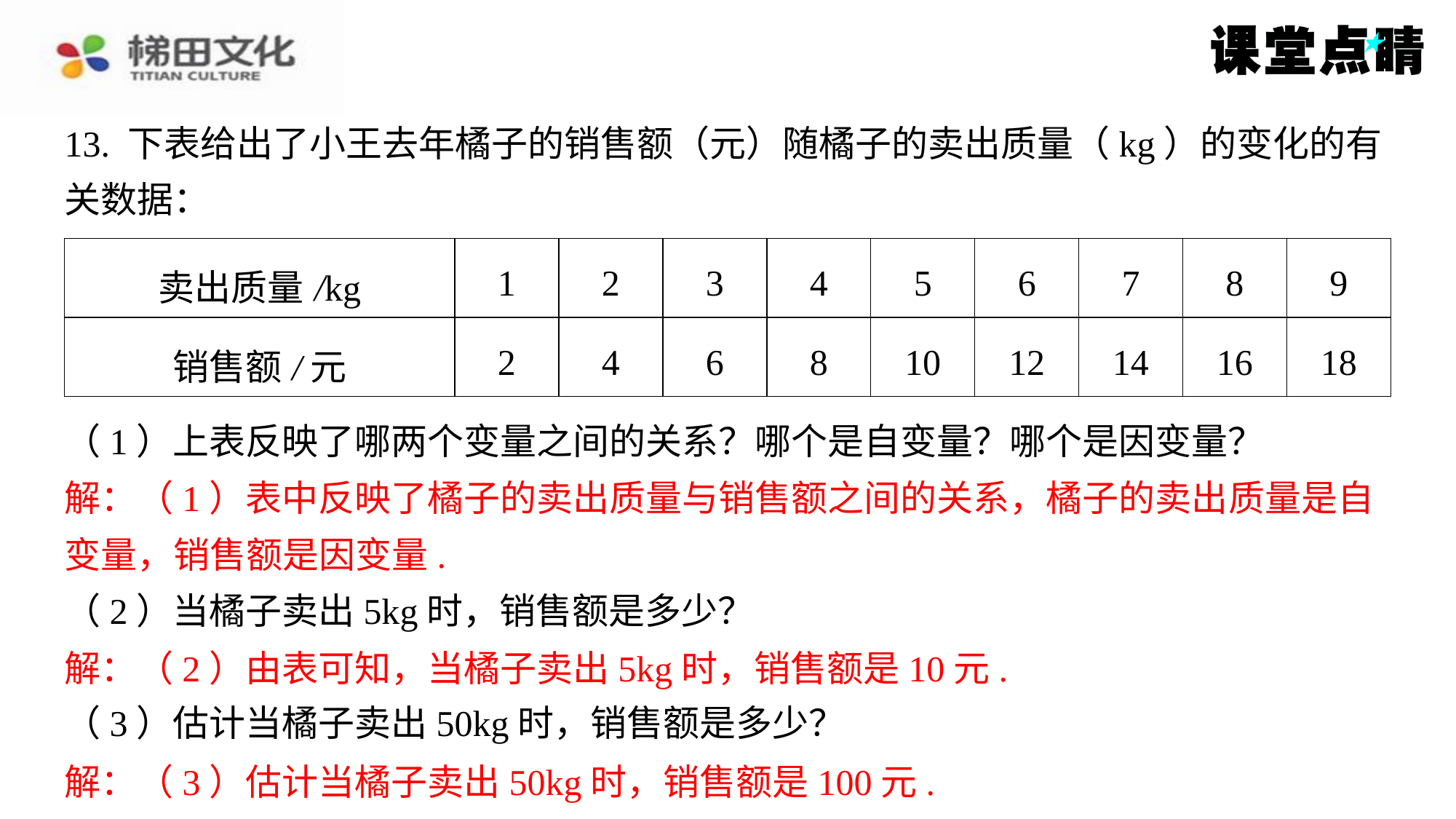

13. 下表给出了小王去年橘子的销售额（元）随橘子的卖出质量（kg）的变化的有
关数据：
| 卖出质量/kg | 1 | 2 | 3 | 4 | 5 | 6 | 7 | 8 | 9 |
| --- | --- | --- | --- | --- | --- | --- | --- | --- | --- |
| 销售额/元 | 2 | 4 | 6 | 8 | 10 | 12 | 14 | 16 | 18 |
（1）上表反映了哪两个变量之间的关系？哪个是自变量？哪个是因变量？
解：（1）表中反映了橘子的卖出质量与销售额之间的关系，橘子的卖出质量是自
变量，销售额是因变量.
（2）当橘子卖出5kg时，销售额是多少？
解：（2）由表可知，当橘子卖出5kg时，销售额是10元.
（3）估计当橘子卖出50kg时，销售额是多少？
解：（3）估计当橘子卖出50kg时，销售额是100元.
解：（1）表中反映了橘子的卖出质量与销售额之间的关系，橘子的卖出质量是自
变量，销售额是因变量.
解：（2）由表可知，当橘子卖出5kg时，销售额是10元.
解：（3）估计当橘子卖出50kg时，销售额是100元.